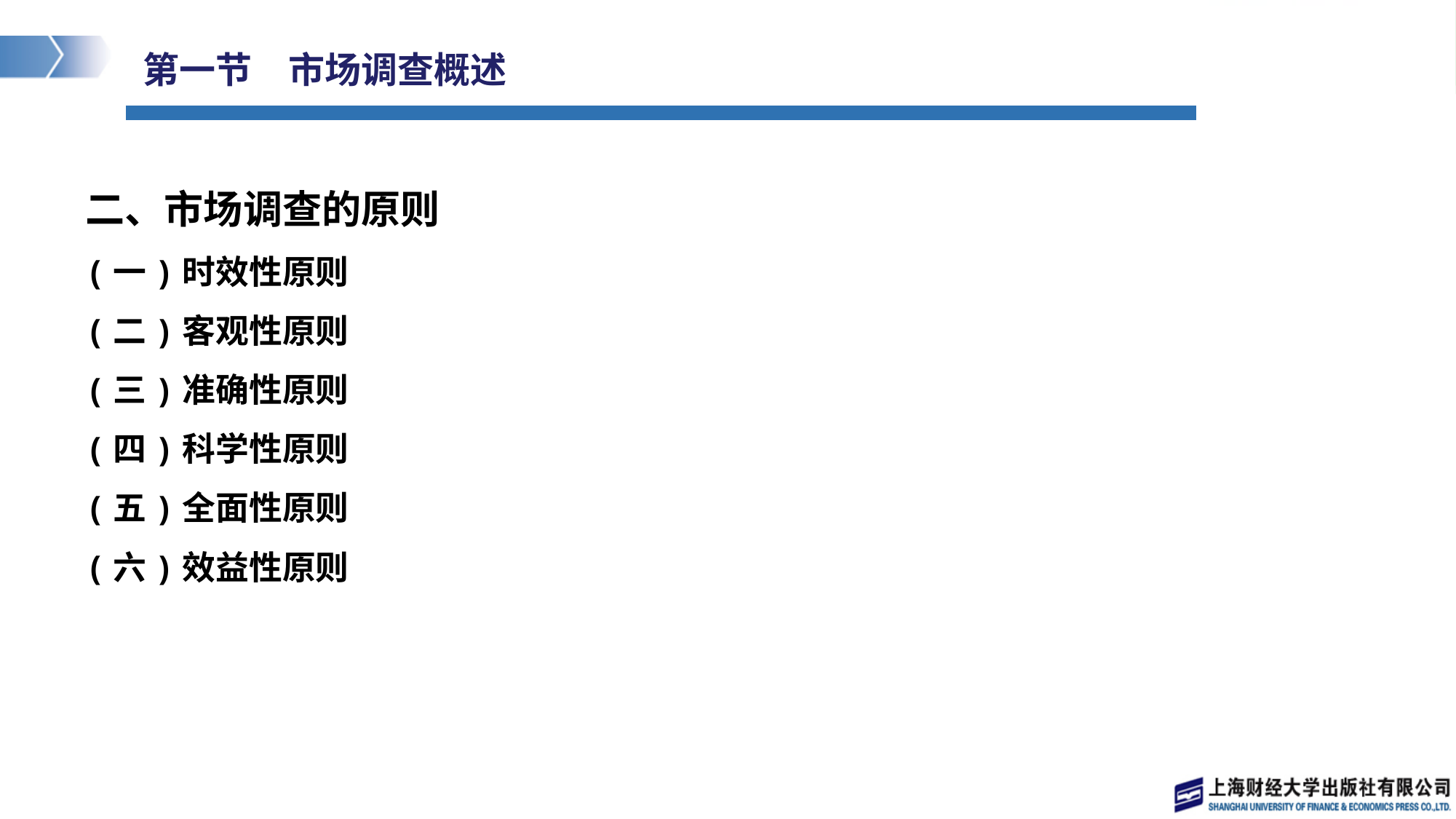

# 第一节　市场调查概述
二、市场调查的原则
(一)时效性原则
(二)客观性原则
(三)准确性原则
(四)科学性原则
(五)全面性原则
(六)效益性原则